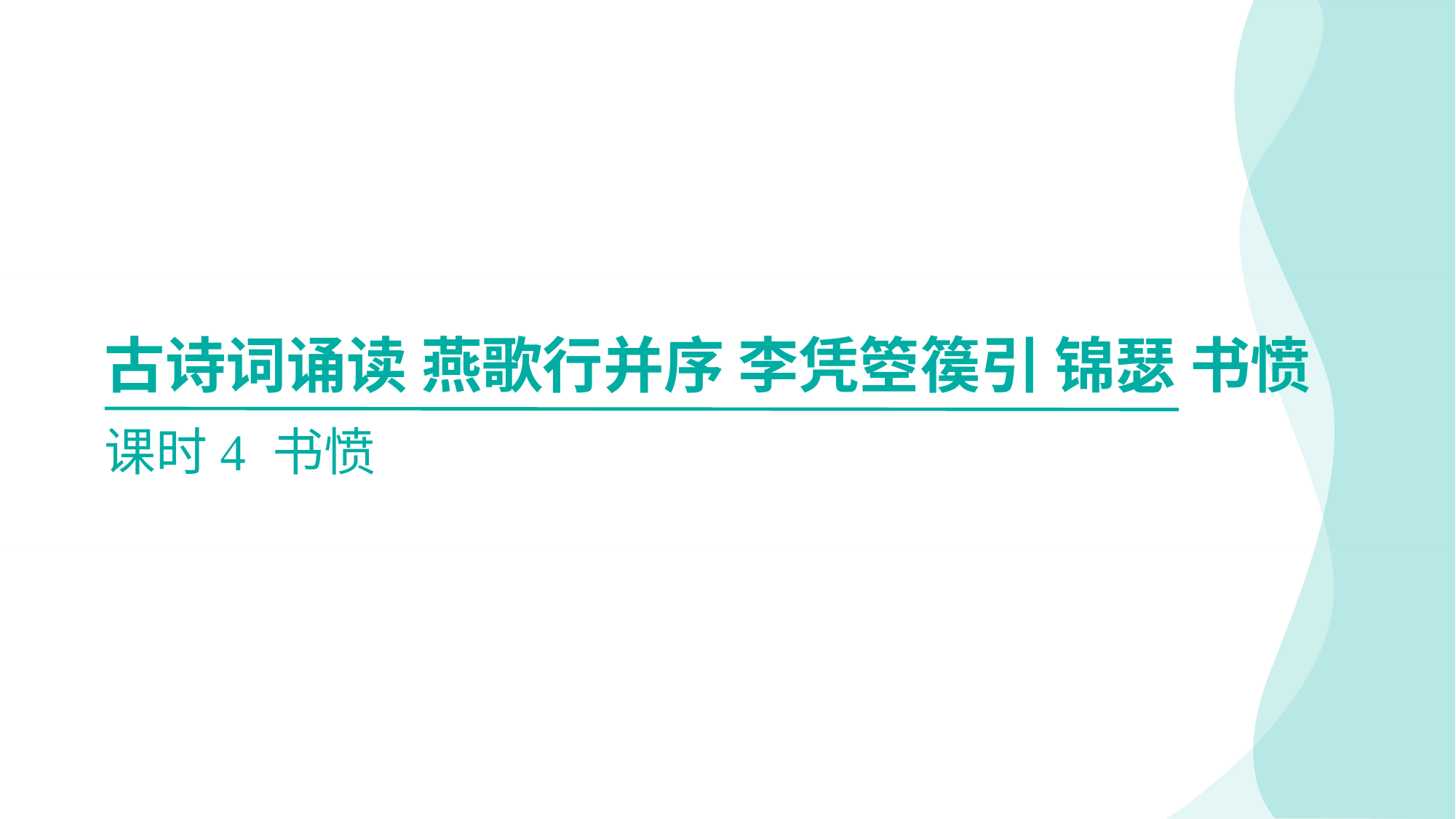

古诗词诵读 燕歌行并序 李凭箜篌引 锦瑟 书愤

课时4 书愤